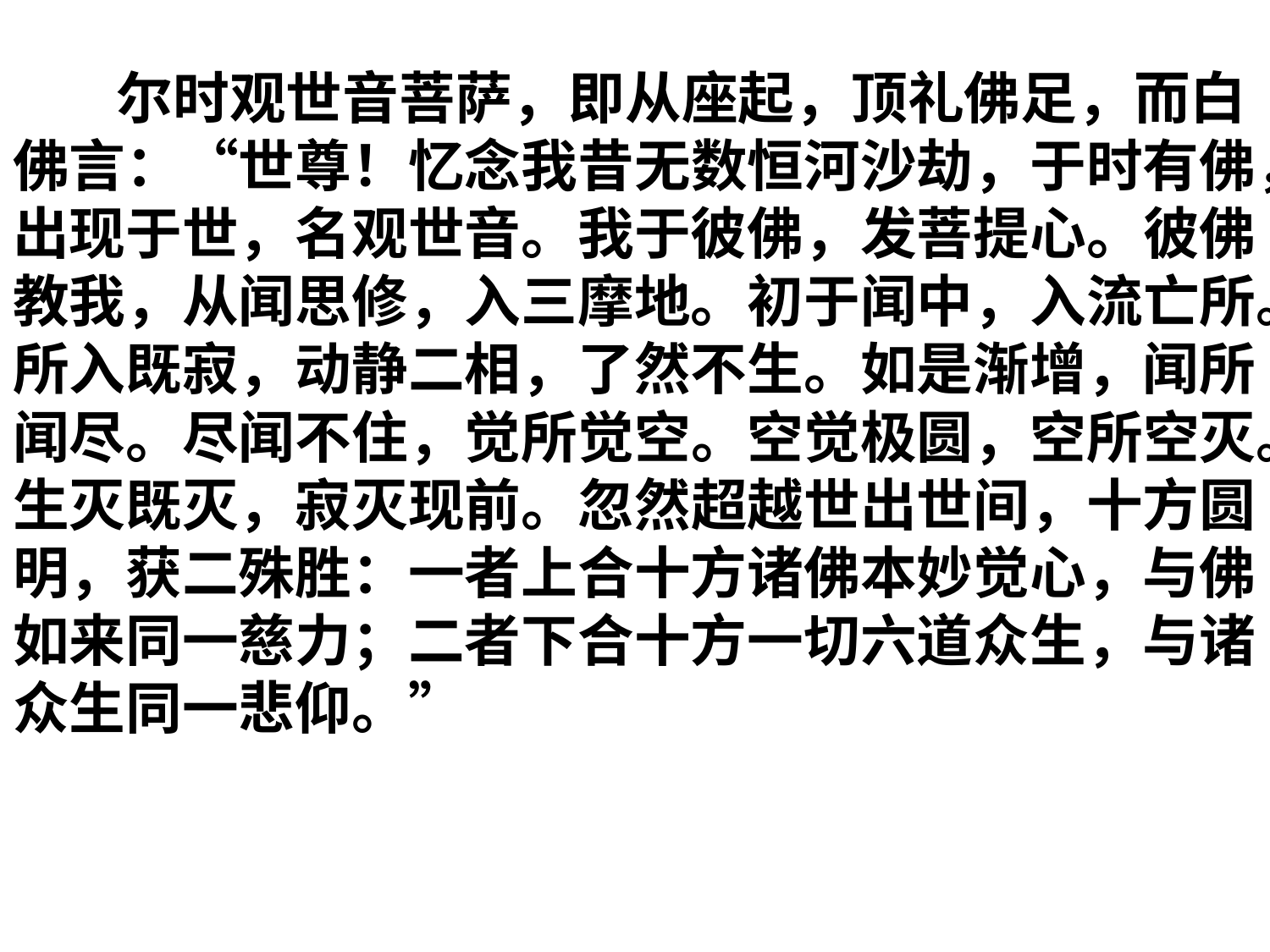

尔时观世音菩萨，即从座起，顶礼佛足，而白佛言：“世尊！忆念我昔无数恒河沙劫，于时有佛，出现于世，名观世音。我于彼佛，发菩提心。彼佛教我，从闻思修，入三摩地。初于闻中，入流亡所。所入既寂，动静二相，了然不生。如是渐增，闻所闻尽。尽闻不住，觉所觉空。空觉极圆，空所空灭。生灭既灭，寂灭现前。忽然超越世出世间，十方圆明，获二殊胜：一者上合十方诸佛本妙觉心，与佛如来同一慈力；二者下合十方一切六道众生，与诸众生同一悲仰。”